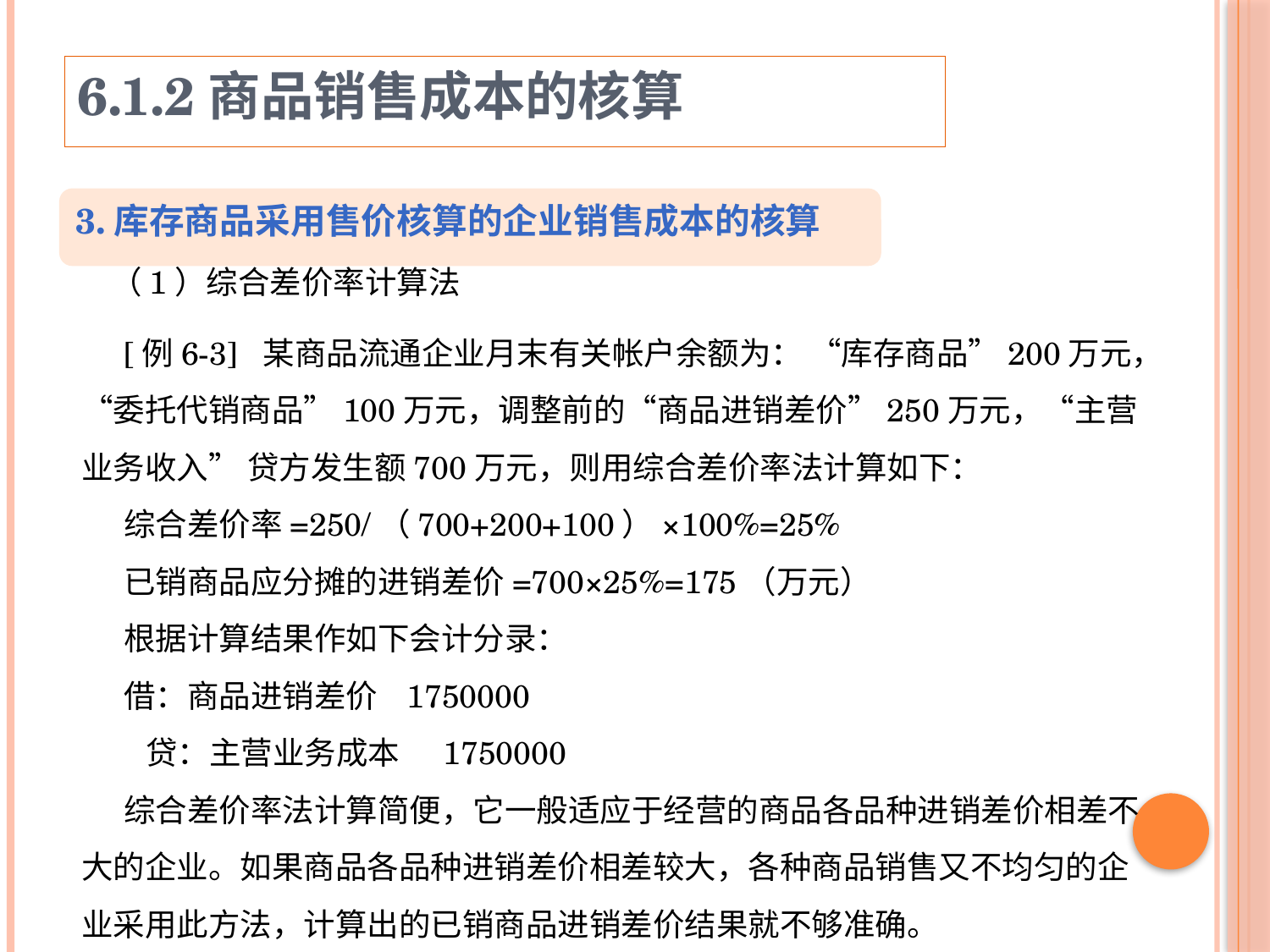

6.1.2商品销售成本的核算
3.库存商品采用售价核算的企业销售成本的核算
（1）综合差价率计算法
[例6-3]  某商品流通企业月末有关帐户余额为： “库存商品”200万元，“委托代销商品”100万元，调整前的“商品进销差价”250万元，“主营业务收入” 贷方发生额700万元，则用综合差价率法计算如下：
综合差价率=250/（700+200+100）×100%=25%
已销商品应分摊的进销差价=700×25%=175（万元）
根据计算结果作如下会计分录：
借：商品进销差价   1750000
  贷：主营业务成本     1750000
综合差价率法计算简便，它一般适应于经营的商品各品种进销差价相差不大的企业。如果商品各品种进销差价相差较大，各种商品销售又不均匀的企业采用此方法，计算出的已销商品进销差价结果就不够准确。